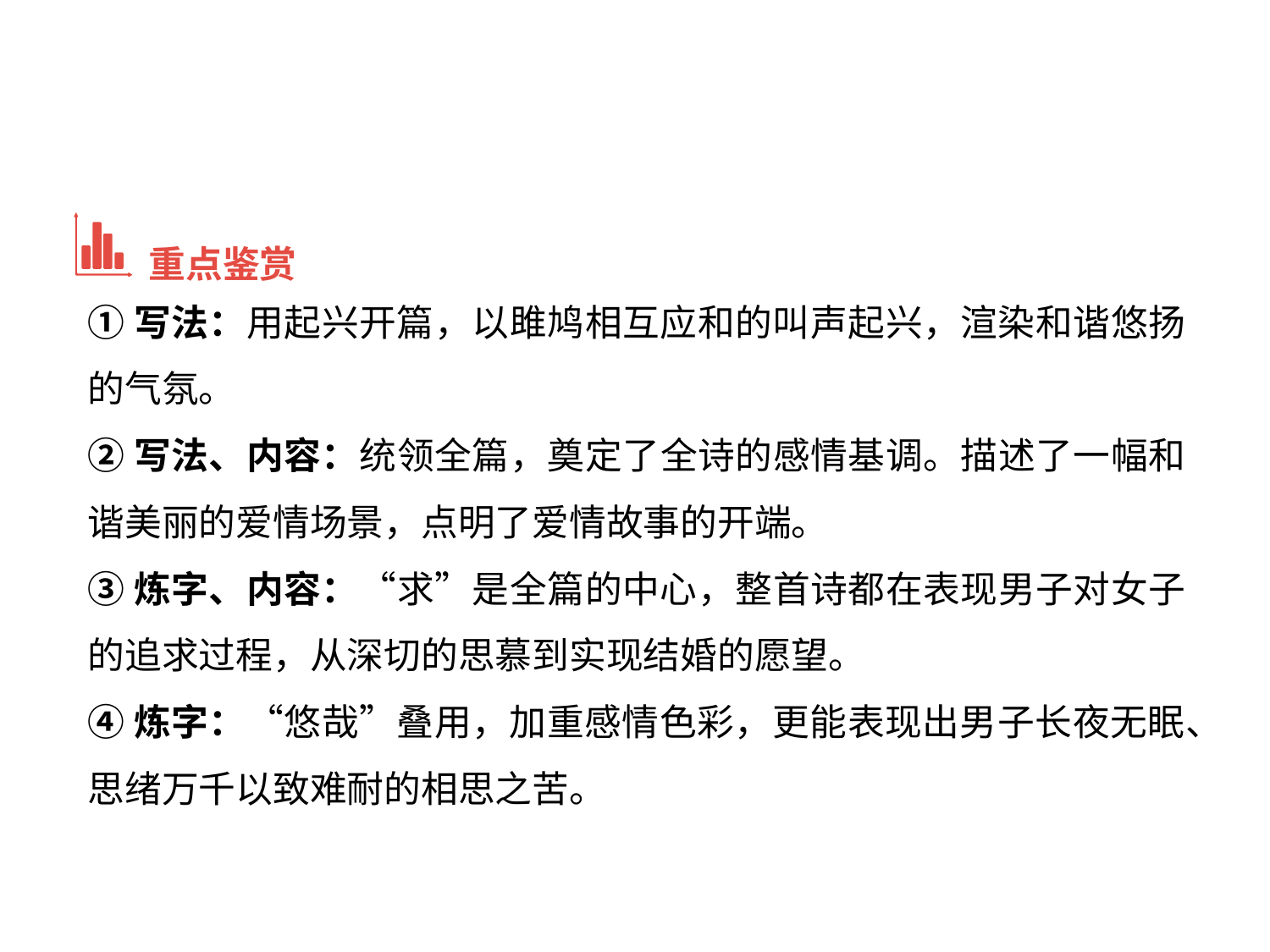

重点鉴赏
①写法：用起兴开篇，以雎鸠相互应和的叫声起兴，渲染和谐悠扬的气氛。
②写法、内容：统领全篇，奠定了全诗的感情基调。描述了一幅和谐美丽的爱情场景，点明了爱情故事的开端。
③炼字、内容：“求”是全篇的中心，整首诗都在表现男子对女子的追求过程，从深切的思慕到实现结婚的愿望。
④炼字：“悠哉”叠用，加重感情色彩，更能表现出男子长夜无眠、思绪万千以致难耐的相思之苦。